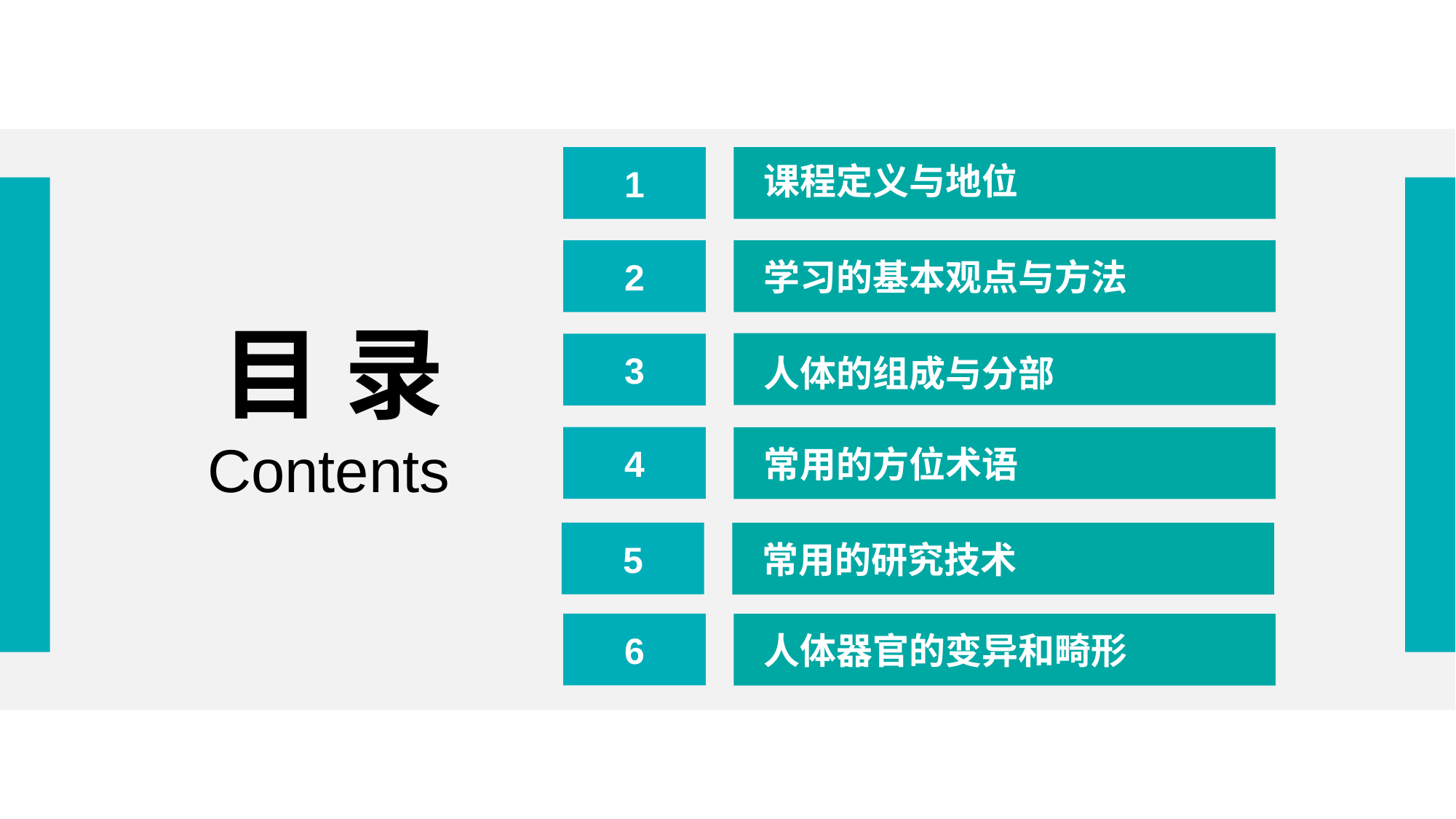

1

课程定义与地位

2
学习的基本观点与方法
目 录

3
人体的组成与分部
Contents
4

常用的方位术语
5

常用的研究技术
6

人体器官的变异和畸形